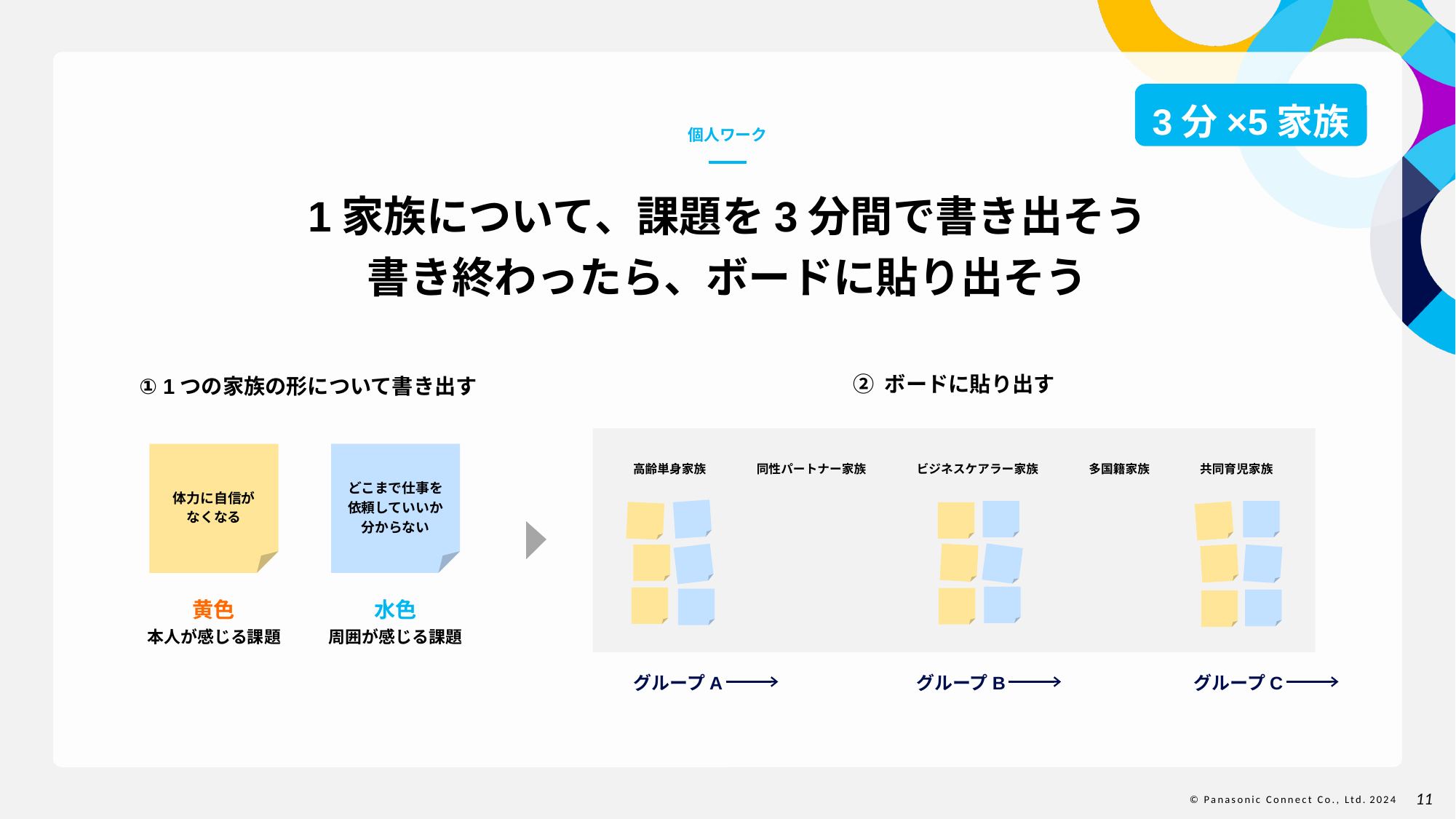

3分×5家族
個人ワーク
1家族について、課題を3分間で書き出そう
書き終わったら、ボードに貼り出そう
② ボードに貼り出す
① 1つの家族の形について書き出す

体力に自信が
なくなる

どこまで仕事を依頼していいか分からない
高齢単身家族
同性パートナー家族
ビジネスケアラー家族
多国籍家族
共同育児家族

黄色
本人が感じる課題
水色
周囲が感じる課題
グループA
グループB
グループC